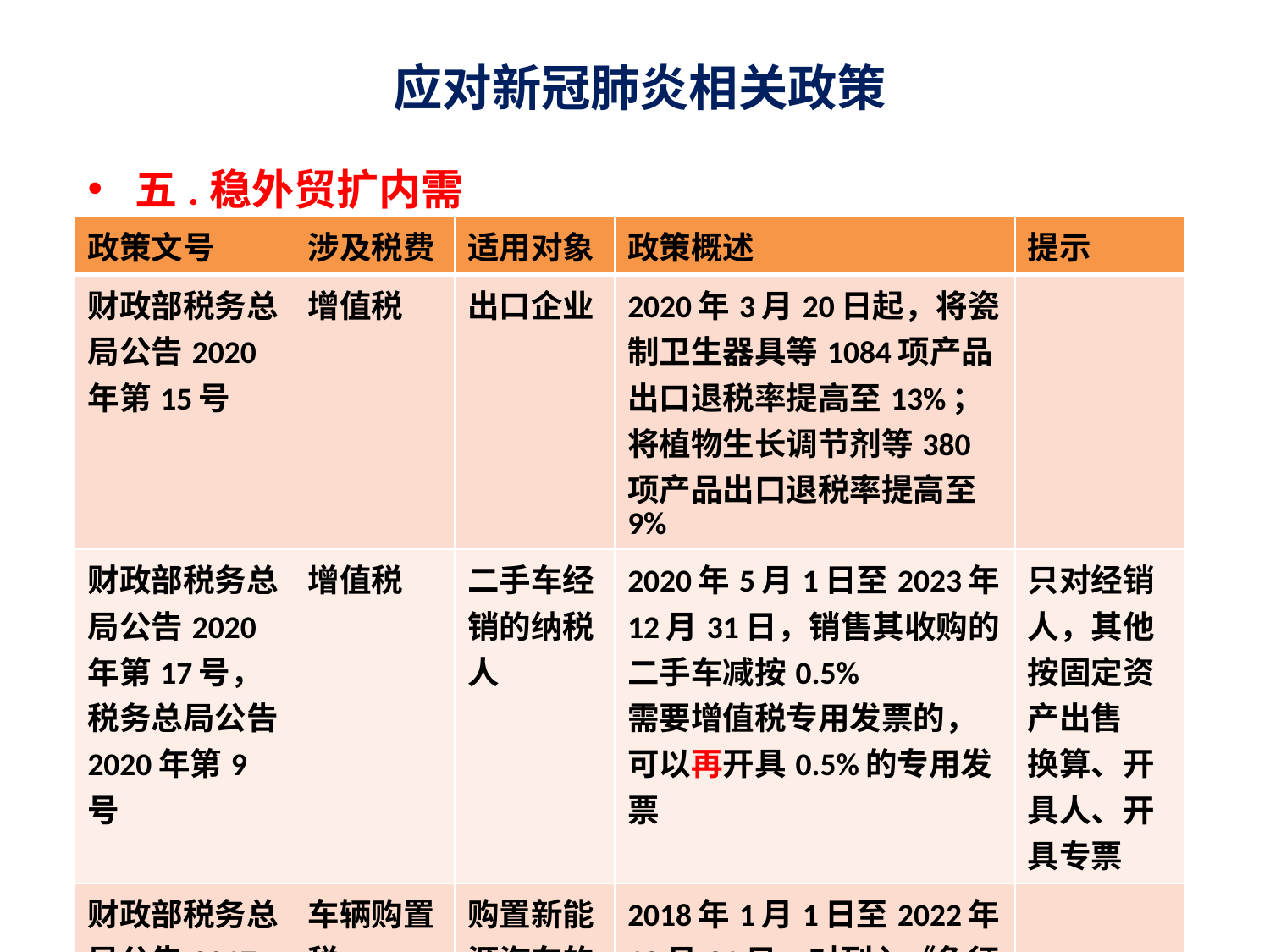

# 应对新冠肺炎相关政策
五.稳外贸扩内需

| 政策文号 | 涉及税费 | 适用对象 | 政策概述 | 提示 |
| --- | --- | --- | --- | --- |
| 财政部税务总局公告2020年第15号 | 增值税 | 出口企业 | 2020年3月20日起，将瓷制卫生器具等1084项产品出口退税率提高至13%；将植物生长调节剂等380项产品出口退税率提高至9% |  |
| 财政部税务总局公告2020年第17号，税务总局公告2020年第9号 | 增值税 | 二手车经销的纳税人 | 2020年5月1日至2023年12月31日，销售其收购的二手车减按0.5% 需要增值税专用发票的，可以再开具0.5%的专用发票 | 只对经销人，其他按固定资产出售 换算、开具人、开具专票 |
| 财政部税务总局公告2017年第1572号、2020年第21号 | 车辆购置税 | 购置新能源汽车的单位和个人 | 2018年1月1日至2022年12月31日，对列入《免征车辆购置税的新能源汽车车型目录》的新能源汽车，免征车辆购置税 |  |